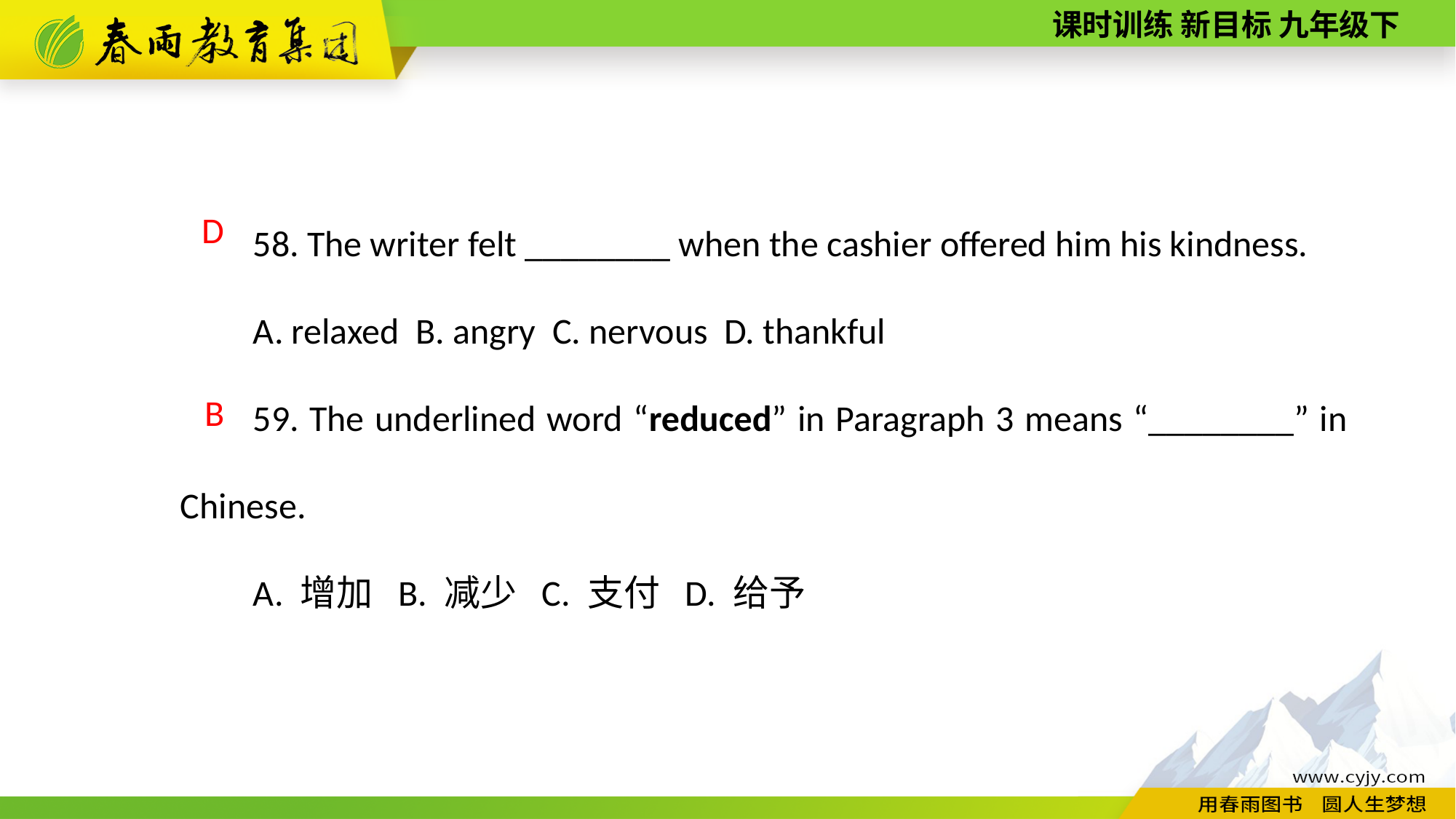

58. The writer felt ________ when the cashier offered him his kindness.
A. relaxed  B. angry  C. nervous  D. thankful
59. The underlined word “reduced” in Paragraph 3 means “________” in Chinese.
A. 增加  B. 减少  C. 支付  D. 给予
D
B